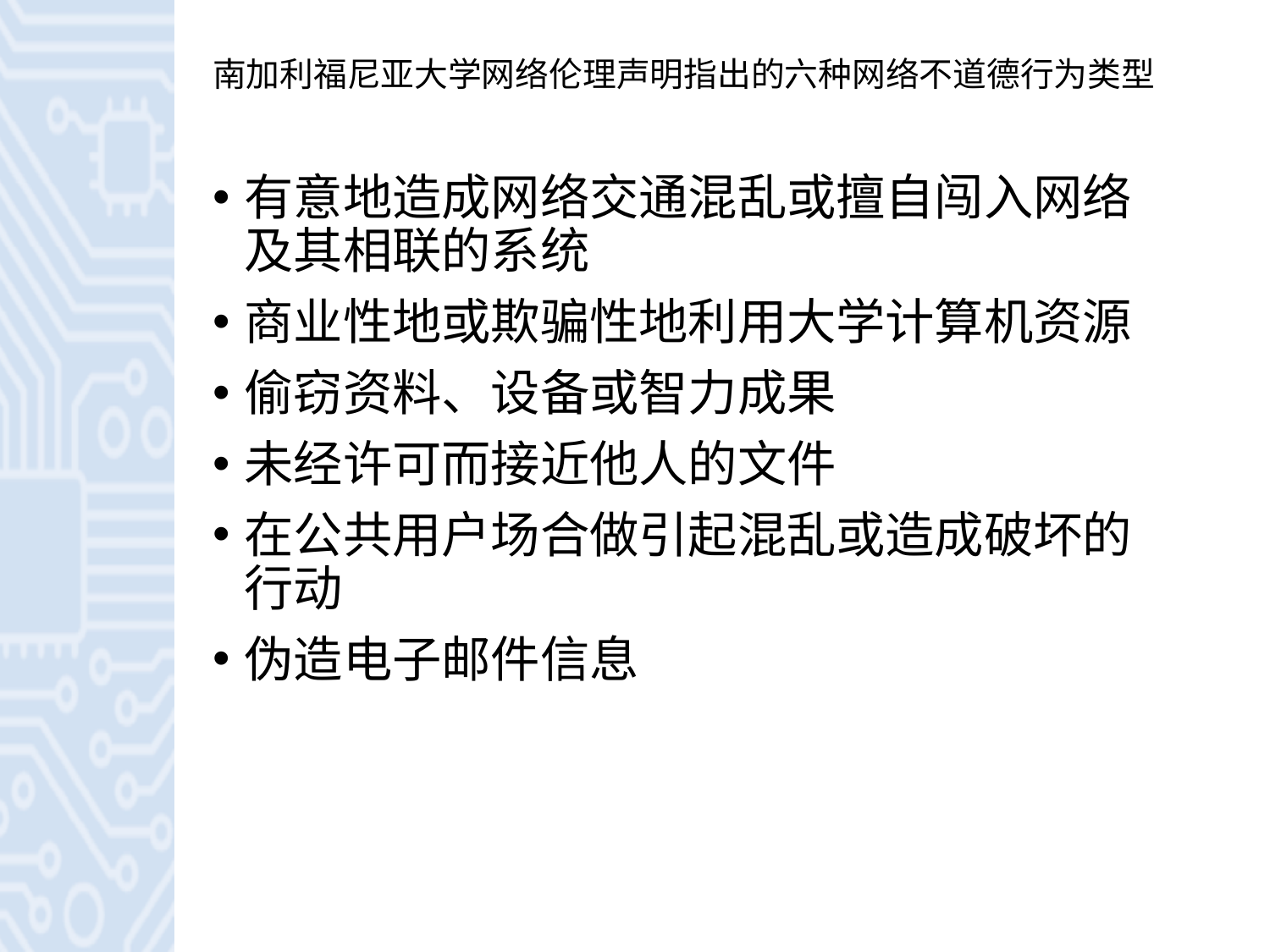

# 南加利福尼亚大学网络伦理声明指出的六种网络不道德行为类型
有意地造成网络交通混乱或擅自闯入网络及其相联的系统
商业性地或欺骗性地利用大学计算机资源
偷窃资料、设备或智力成果
未经许可而接近他人的文件
在公共用户场合做引起混乱或造成破坏的行动
伪造电子邮件信息